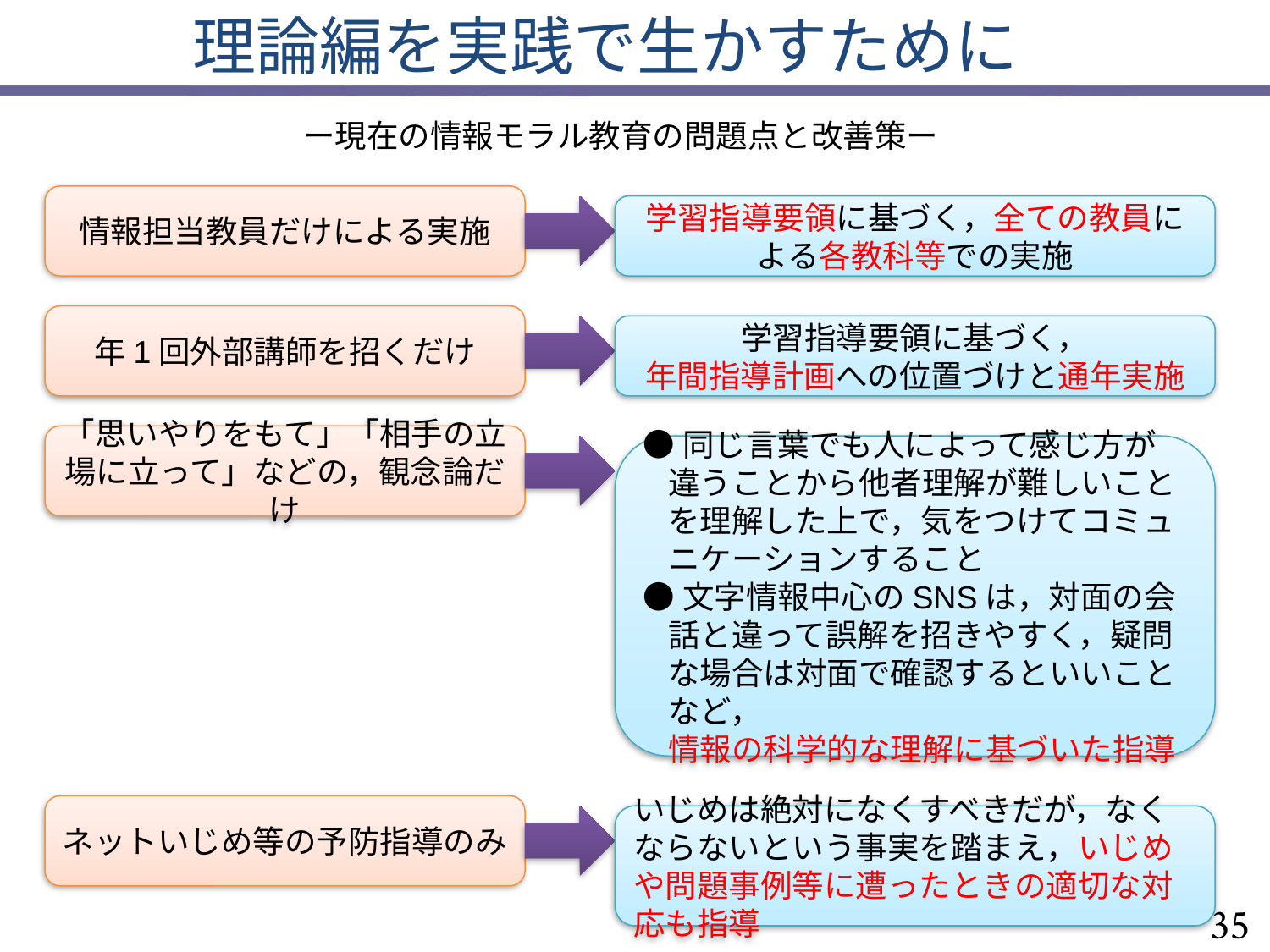

理論編を実践で生かすために

　ー現在の情報モラル教育の問題点と改善策ー
情報担当教員だけによる実施

学習指導要領に基づく，全ての教員による各教科等での実施
年1回外部講師を招くだけ

学習指導要領に基づく，
年間指導計画への位置づけと通年実施
「思いやりをもて」「相手の立場に立って」などの，観念論だけ
●同じ言葉でも人によって感じ方が違うことから他者理解が難しいことを理解した上で，気をつけてコミュニケーションすること
●文字情報中心のSNSは，対面の会話と違って誤解を招きやすく，疑問な場合は対面で確認するといいことなど，
情報の科学的な理解に基づいた指導

ネットいじめ等の予防指導のみ

いじめは絶対になくすべきだが，なくならないという事実を踏まえ，いじめや問題事例等に遭ったときの適切な対応も指導
35